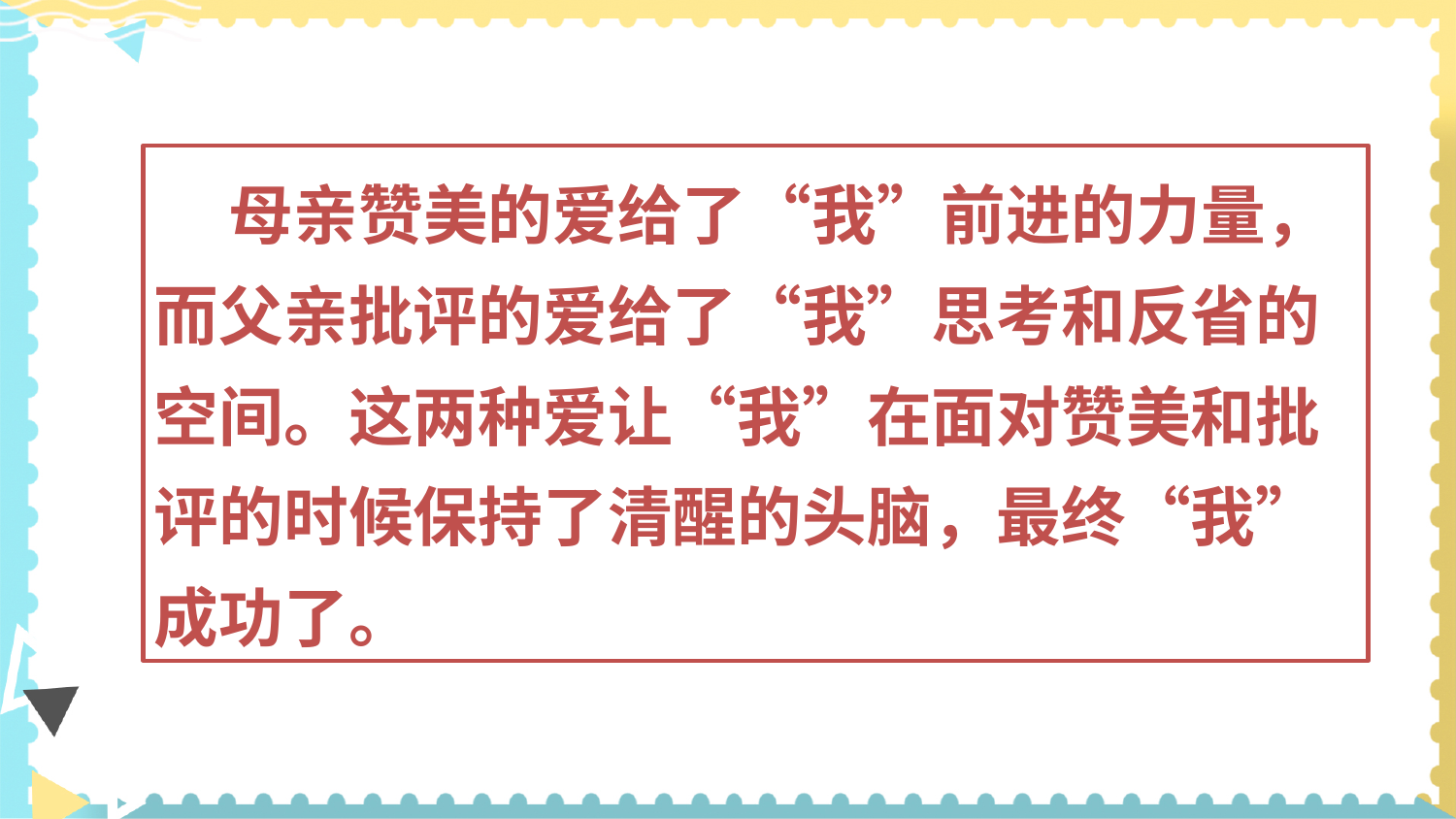

母亲赞美的爱给了“我”前进的力量，而父亲批评的爱给了“我”思考和反省的空间。这两种爱让“我”在面对赞美和批评的时候保持了清醒的头脑，最终“我”成功了。